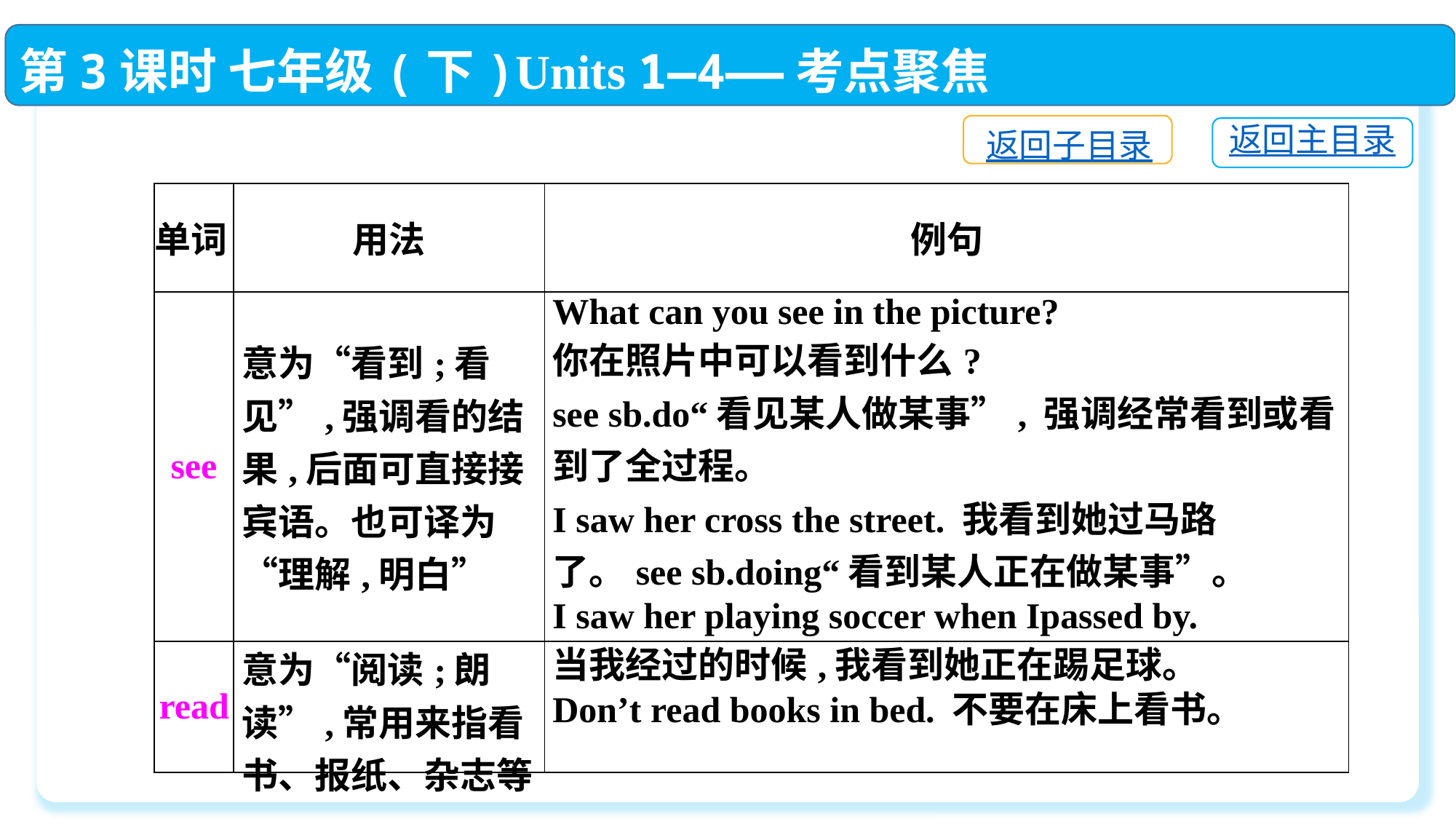

第3课时 七年级(下)Units 1—4——考点聚焦

返回子目录
返回主目录
| 单词 | 用法 | 例句 |
| --- | --- | --- |
| see | 意为“看到;看见”,强调看的结果,后面可直接接宾语。也可译为“理解,明白” | What can you see in the picture? 你在照片中可以看到什么? see sb.do“看见某人做某事”, 强调经常看到或看到了全过程。 I saw her cross the street. 我看到她过马路了。see sb.doing“看到某人正在做某事”。 I saw her playing soccer when Ipassed by. 当我经过的时候,我看到她正在踢足球。 |
| read | 意为“阅读;朗读”,常用来指看书、报纸、杂志等 | Don’t read books in bed. 不要在床上看书。 |